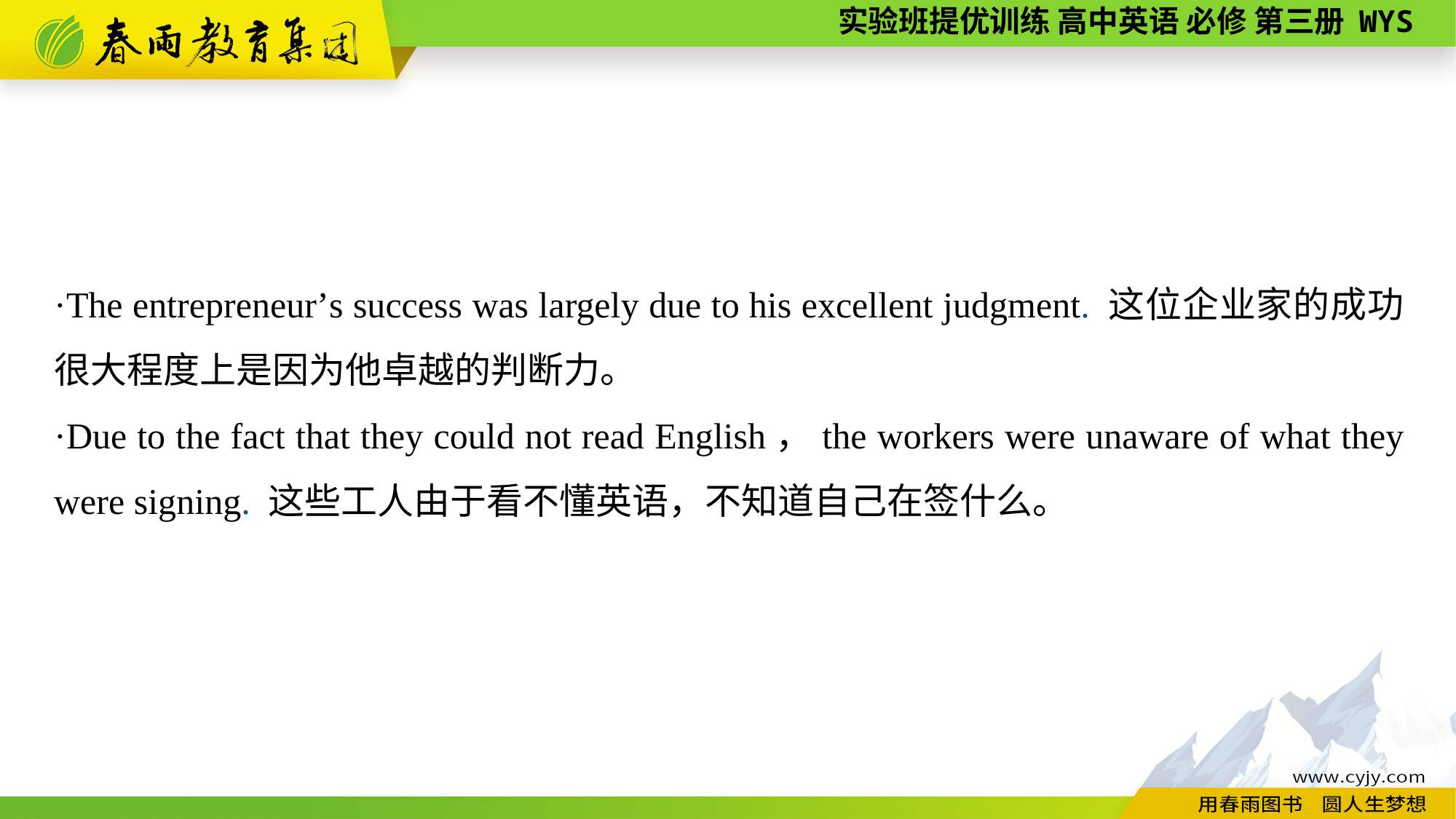

·The entrepreneur’s success was largely due to his excellent judgment. 这位企业家的成功很大程度上是因为他卓越的判断力。
·Due to the fact that they could not read English，the workers were unaware of what they were signing. 这些工人由于看不懂英语，不知道自己在签什么。